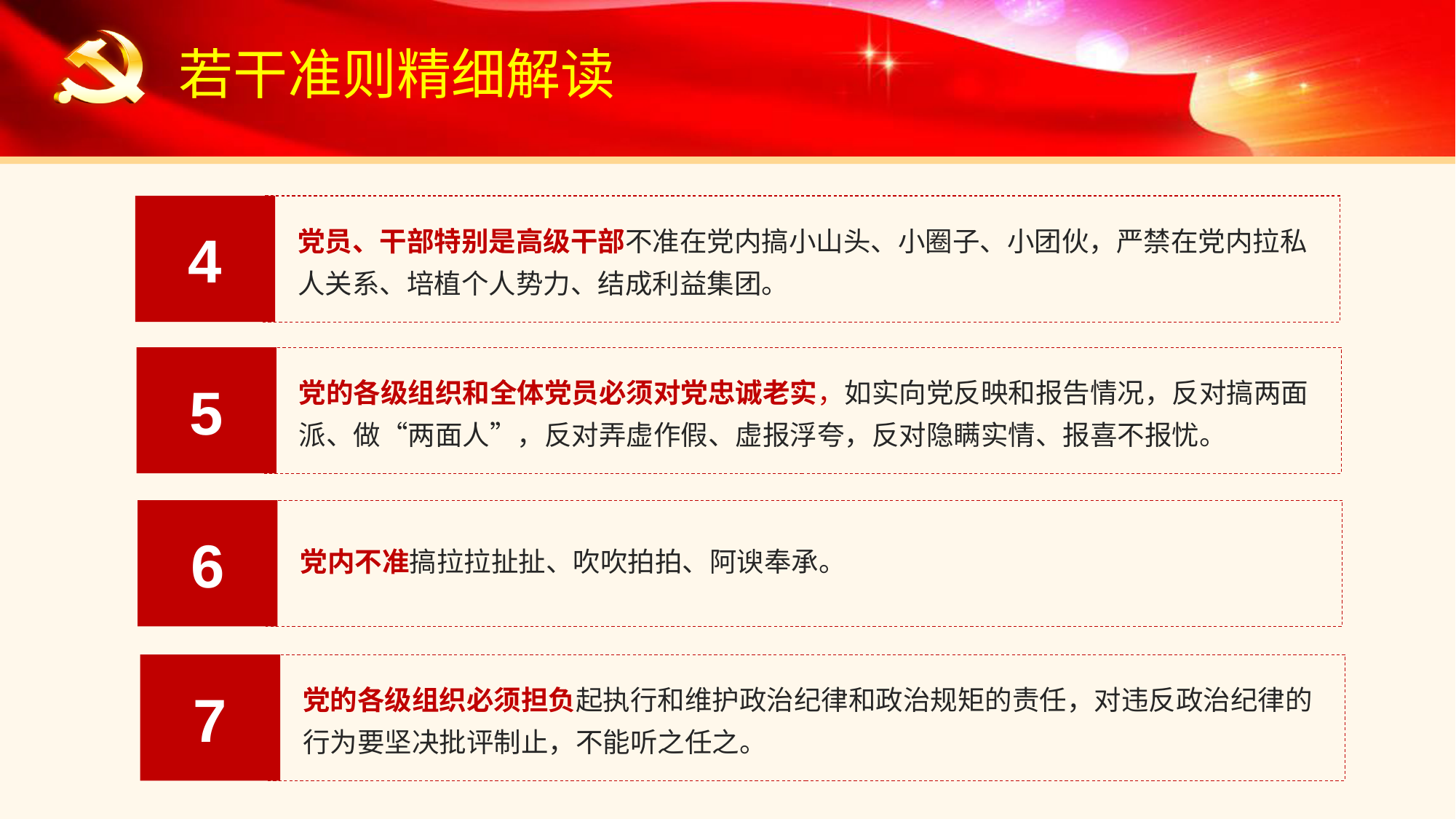

若干准则精细解读
4

党员、干部特别是高级干部不准在党内搞小山头、小圈子、小团伙，严禁在党内拉私人关系、培植个人势力、结成利益集团。
5

党的各级组织和全体党员必须对党忠诚老实，如实向党反映和报告情况，反对搞两面派、做“两面人”，反对弄虚作假、虚报浮夸，反对隐瞒实情、报喜不报忧。
6

党内不准搞拉拉扯扯、吹吹拍拍、阿谀奉承。
7

党的各级组织必须担负起执行和维护政治纪律和政治规矩的责任，对违反政治纪律的行为要坚决批评制止，不能听之任之。